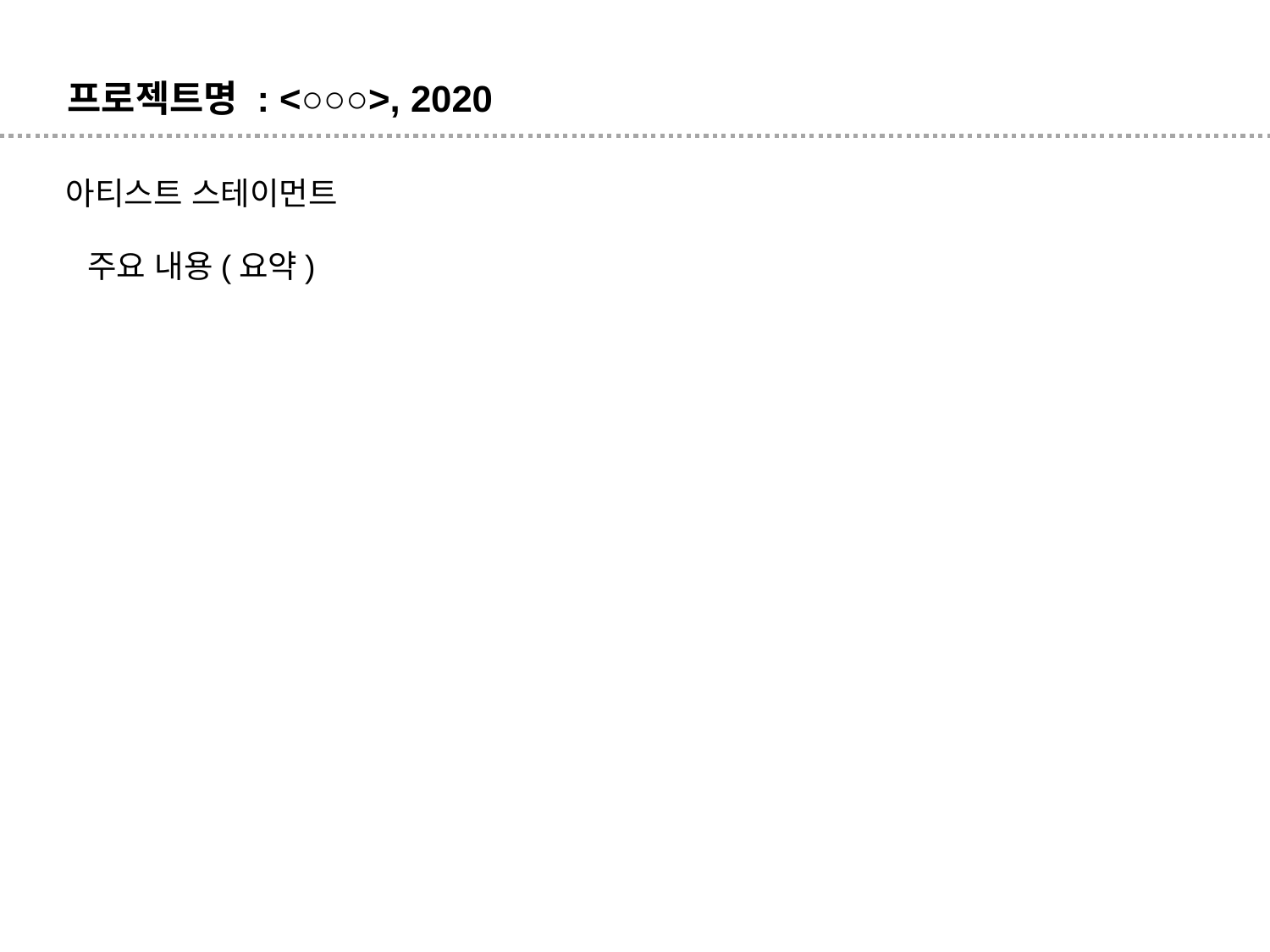

프로젝트명 : <○○○>, 2020
아티스트 스테이먼트
주요 내용(요약)